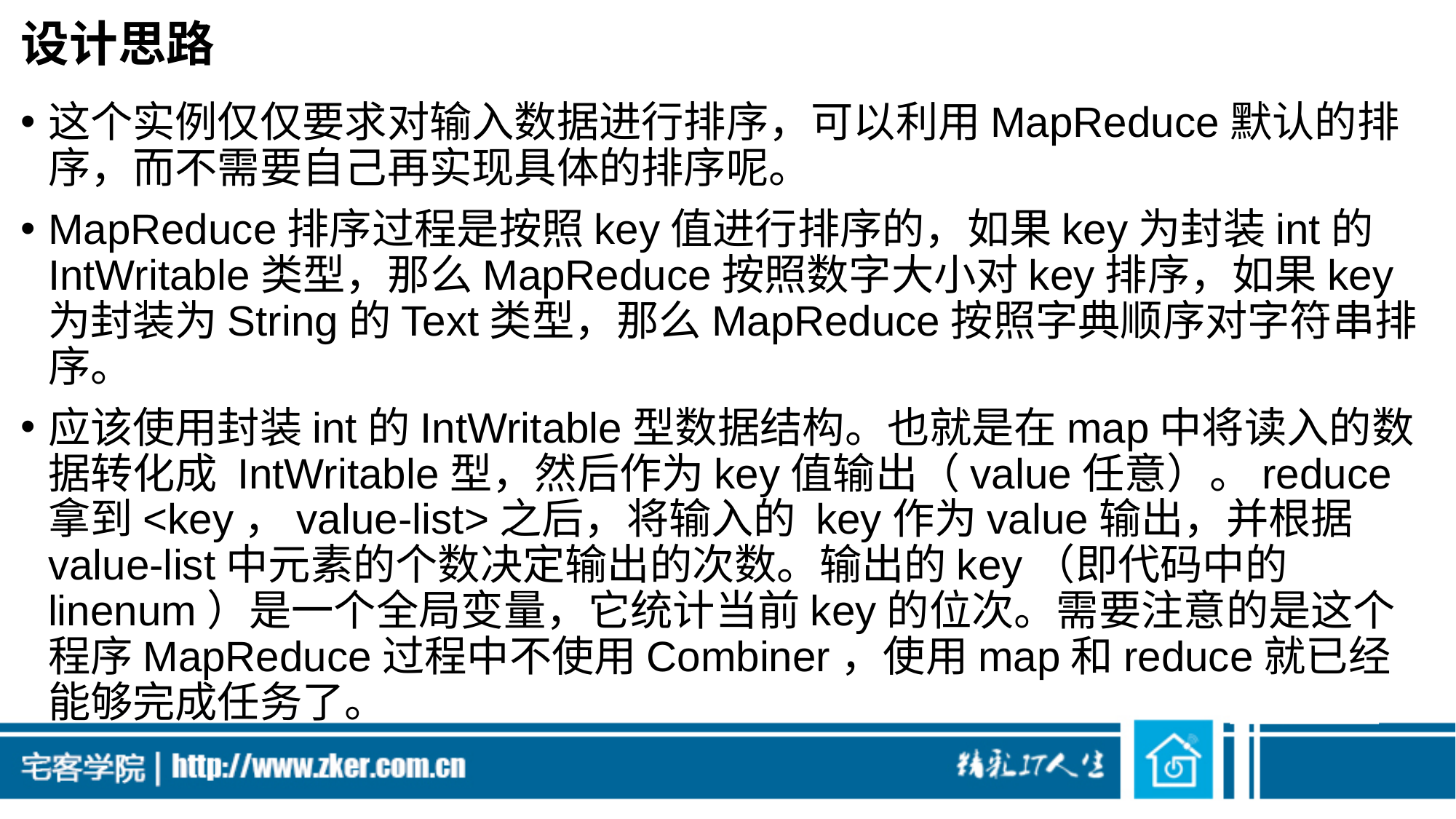

# 设计思路
这个实例仅仅要求对输入数据进行排序，可以利用MapReduce默认的排序，而不需要自己再实现具体的排序呢。
MapReduce排序过程是按照key值进行排序的，如果key为封装int的IntWritable类型，那么MapReduce按照数字大小对key排序，如果key为封装为String的Text类型，那么MapReduce按照字典顺序对字符串排序。
应该使用封装int的IntWritable型数据结构。也就是在map中将读入的数据转化成 IntWritable型，然后作为key值输出（value任意）。reduce拿到<key，value-list>之后，将输入的 key作为value输出，并根据value-list中元素的个数决定输出的次数。输出的key（即代码中的linenum）是一个全局变量，它统计当前key的位次。需要注意的是这个程序MapReduce过程中不使用Combiner，使用map和reduce就已经能够完成任务了。